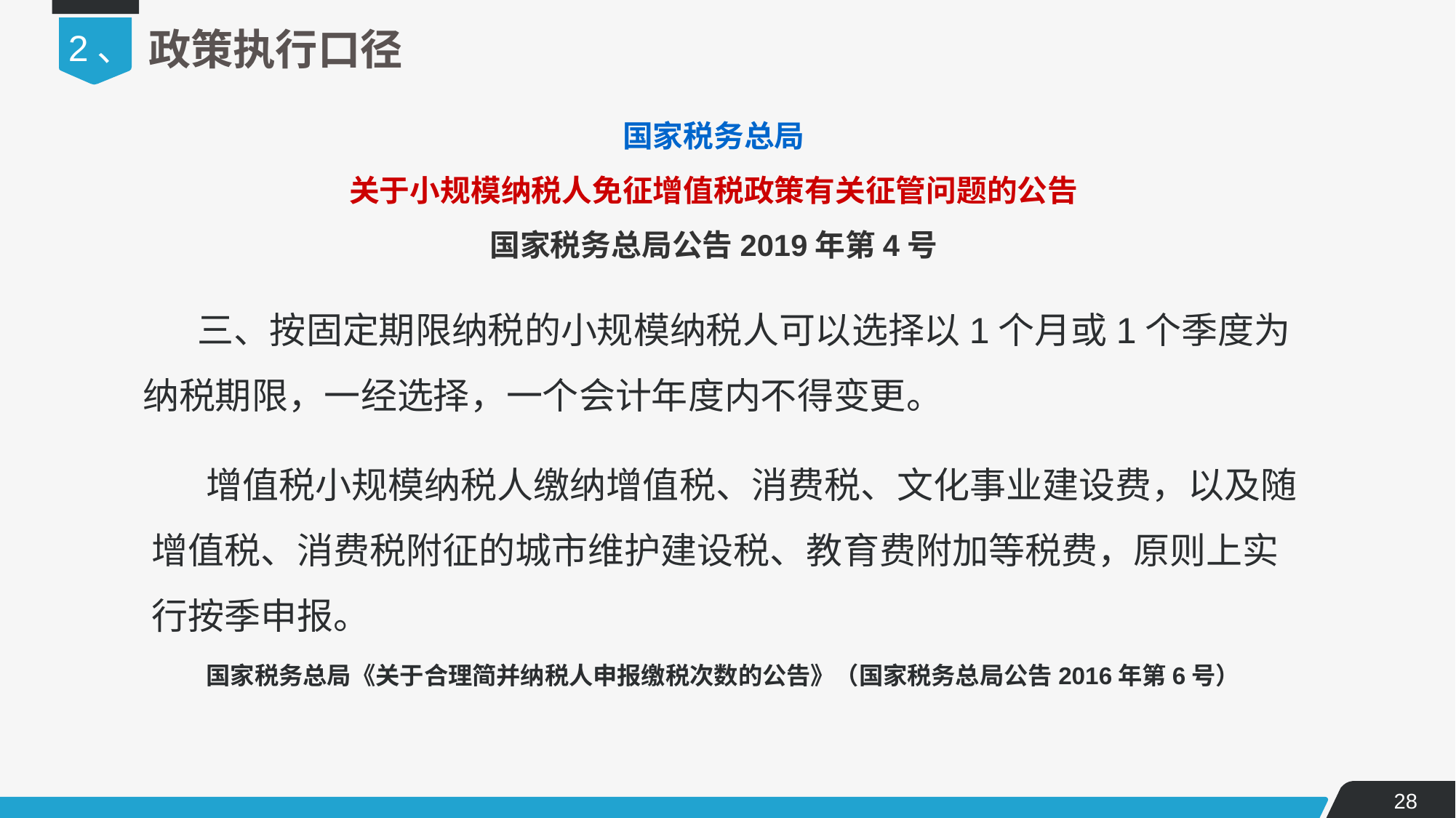

2、
政策执行口径
国家税务总局
关于小规模纳税人免征增值税政策有关征管问题的公告
国家税务总局公告2019年第4号
三、按固定期限纳税的小规模纳税人可以选择以1个月或1个季度为纳税期限，一经选择，一个会计年度内不得变更。
增值税小规模纳税人缴纳增值税、消费税、文化事业建设费，以及随增值税、消费税附征的城市维护建设税、教育费附加等税费，原则上实行按季申报。
国家税务总局《关于合理简并纳税人申报缴税次数的公告》（国家税务总局公告2016年第6号）